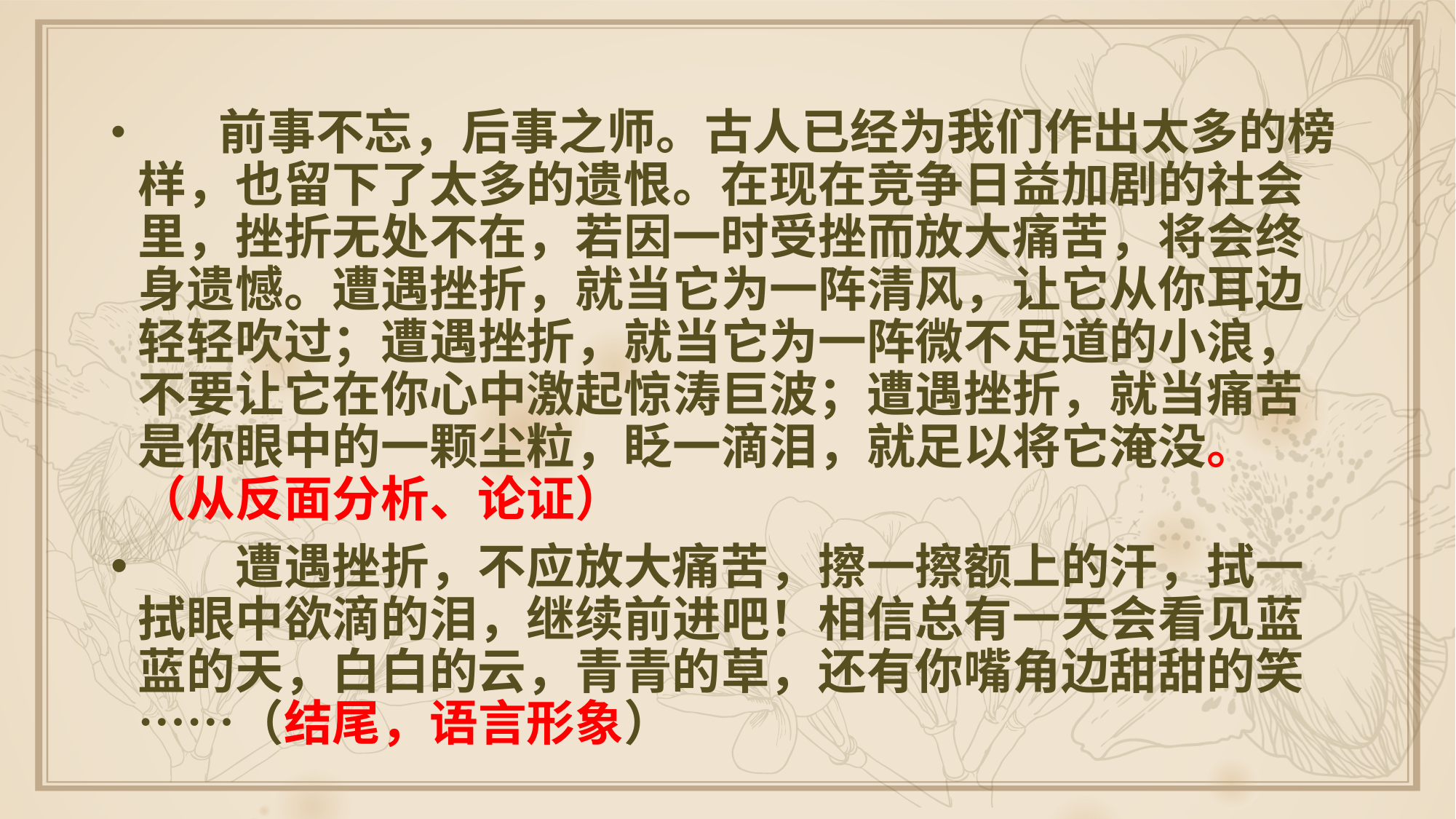

前事不忘，后事之师。古人已经为我们作出太多的榜样，也留下了太多的遗恨。在现在竞争日益加剧的社会里，挫折无处不在，若因一时受挫而放大痛苦，将会终身遗憾。遭遇挫折，就当它为一阵清风，让它从你耳边轻轻吹过；遭遇挫折，就当它为一阵微不足道的小浪，不要让它在你心中激起惊涛巨波；遭遇挫折，就当痛苦是你眼中的一颗尘粒，眨一滴泪，就足以将它淹没。（从反面分析、论证）
　　遭遇挫折，不应放大痛苦，擦一擦额上的汗，拭一拭眼中欲滴的泪，继续前进吧！相信总有一天会看见蓝蓝的天，白白的云，青青的草，还有你嘴角边甜甜的笑……（结尾，语言形象）